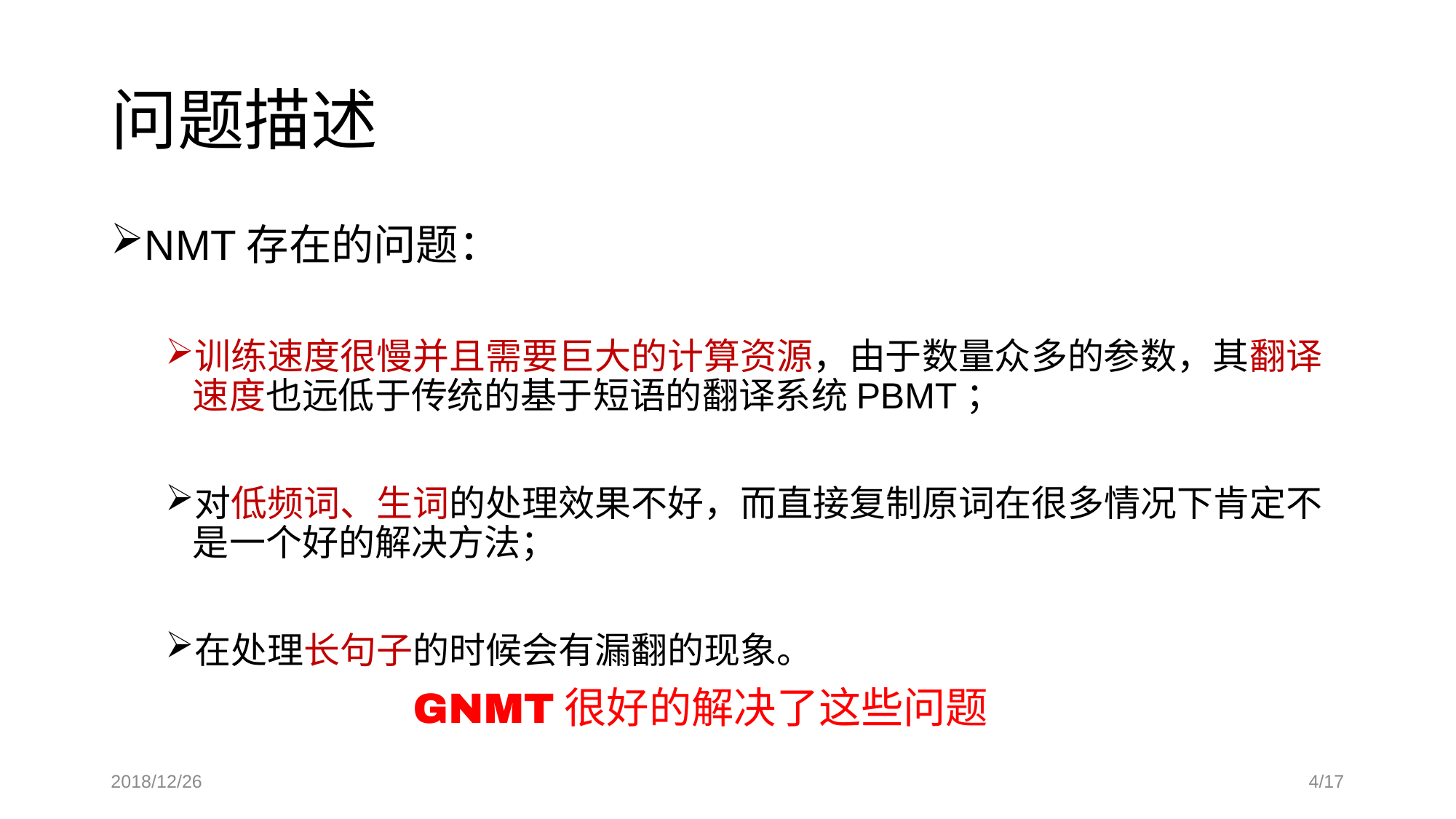

# 问题描述
NMT存在的问题：

训练速度很慢并且需要巨大的计算资源，由于数量众多的参数，其翻译速度也远低于传统的基于短语的翻译系统PBMT；

对低频词、生词的处理效果不好，而直接复制原词在很多情况下肯定不是一个好的解决方法；

在处理长句子的时候会有漏翻的现象。

GNMT很好的解决了这些问题
2018/12/26
4/17